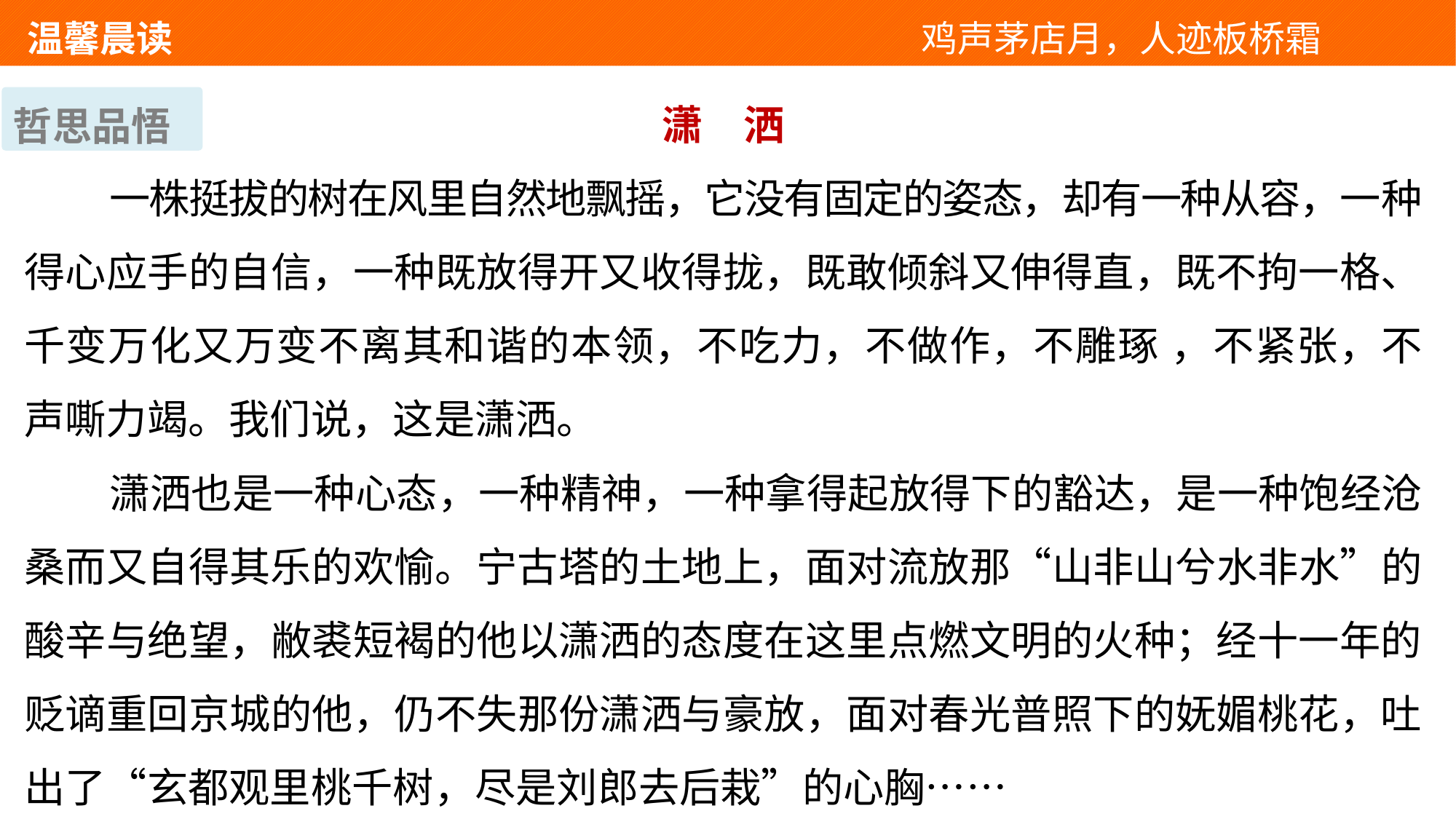

温馨晨读                                     　 　　　　　　　　　　　鸡声茅店月，人迹板桥霜
潇　洒
一株挺拔的树在风里自然地飘摇，它没有固定的姿态，却有一种从容，一种得心应手的自信，一种既放得开又收得拢，既敢倾斜又伸得直，既不拘一格、千变万化又万变不离其和谐的本领，不吃力，不做作，不雕琢 ，不紧张，不声嘶力竭。我们说，这是潇洒。
潇洒也是一种心态，一种精神，一种拿得起放得下的豁达，是一种饱经沧桑而又自得其乐的欢愉。宁古塔的土地上，面对流放那“山非山兮水非水”的酸辛与绝望，敝裘短褐的他以潇洒的态度在这里点燃文明的火种；经十一年的贬谪重回京城的他，仍不失那份潇洒与豪放，面对春光普照下的妩媚桃花，吐出了“玄都观里桃千树，尽是刘郎去后栽”的心胸……
哲思品悟